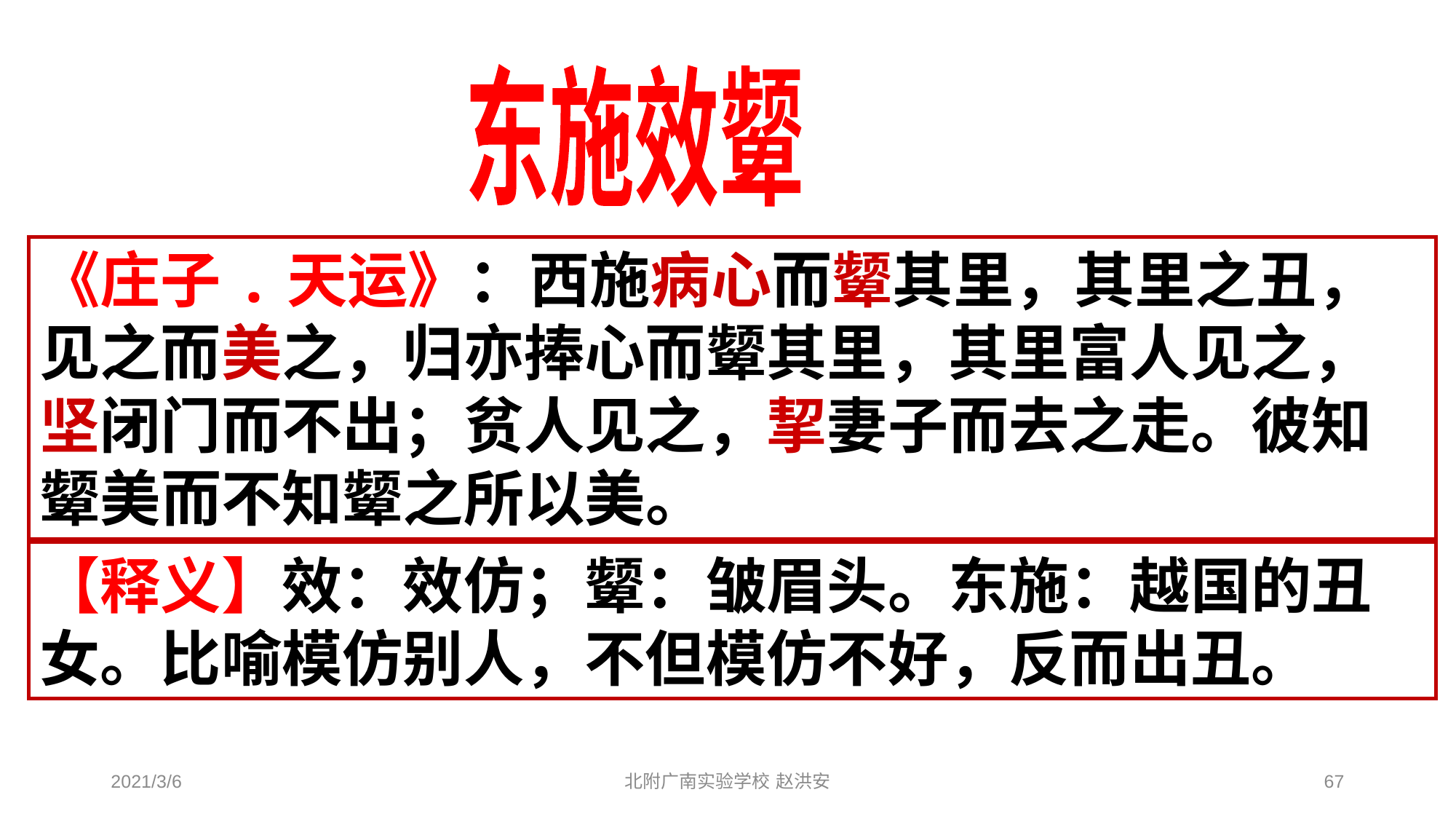

东施效颦
《庄子.天运》：西施病心而颦其里，其里之丑，见之而美之，归亦捧心而颦其里，其里富人见之，坚闭门而不出；贫人见之，挈妻子而去之走。彼知颦美而不知颦之所以美。
【释义】效：效仿；颦：皱眉头。东施：越国的丑女。比喻模仿别人，不但模仿不好，反而出丑。
2021/3/6
北附广南实验学校 赵洪安
67